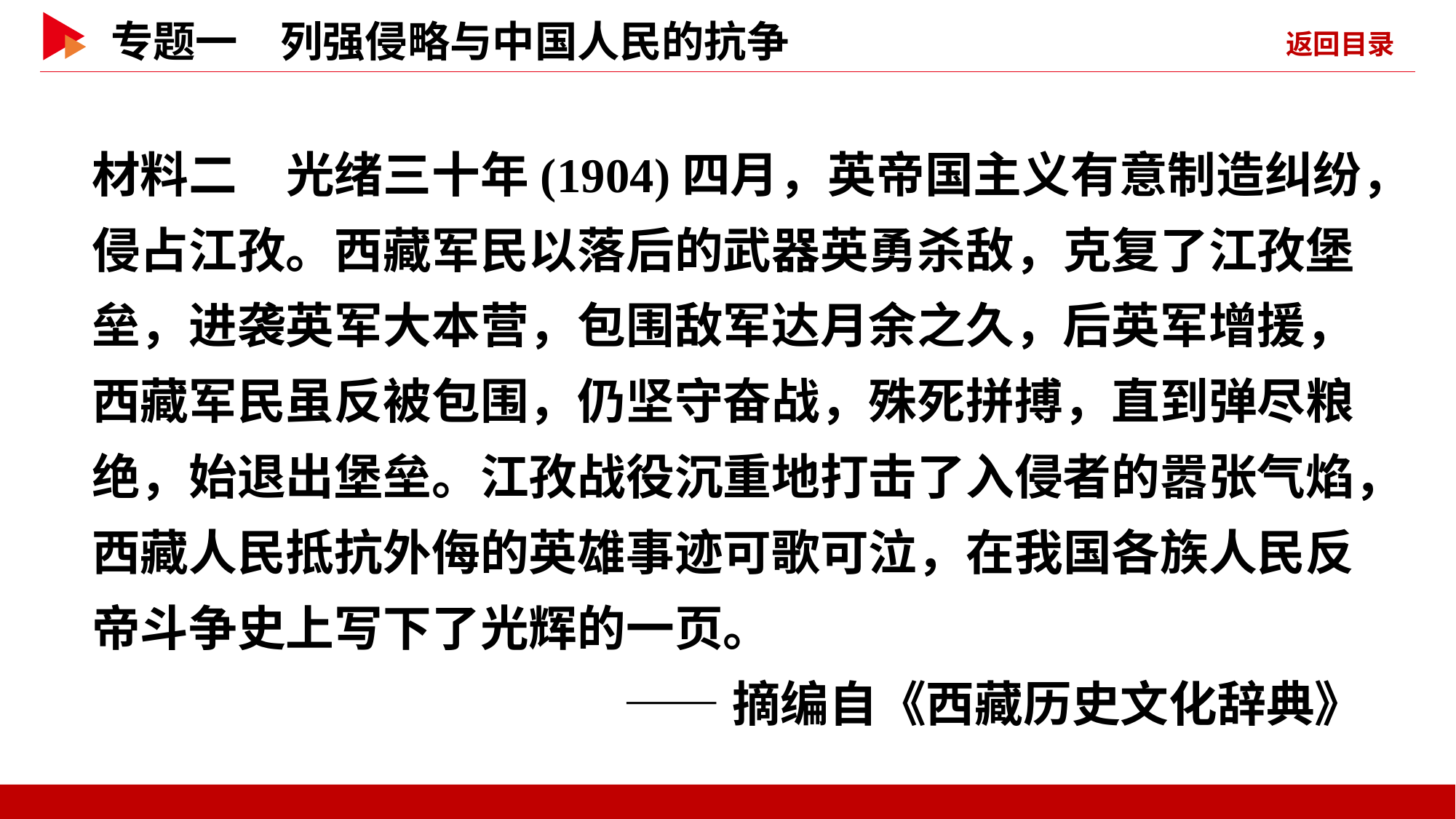

材料二　光绪三十年(1904)四月，英帝国主义有意制造纠纷，侵占江孜。西藏军民以落后的武器英勇杀敌，克复了江孜堡垒，进袭英军大本营，包围敌军达月余之久，后英军增援，西藏军民虽反被包围，仍坚守奋战，殊死拼搏，直到弹尽粮绝，始退出堡垒。江孜战役沉重地打击了入侵者的嚣张气焰，西藏人民抵抗外侮的英雄事迹可歌可泣，在我国各族人民反帝斗争史上写下了光辉的一页。
——摘编自《西藏历史文化辞典》